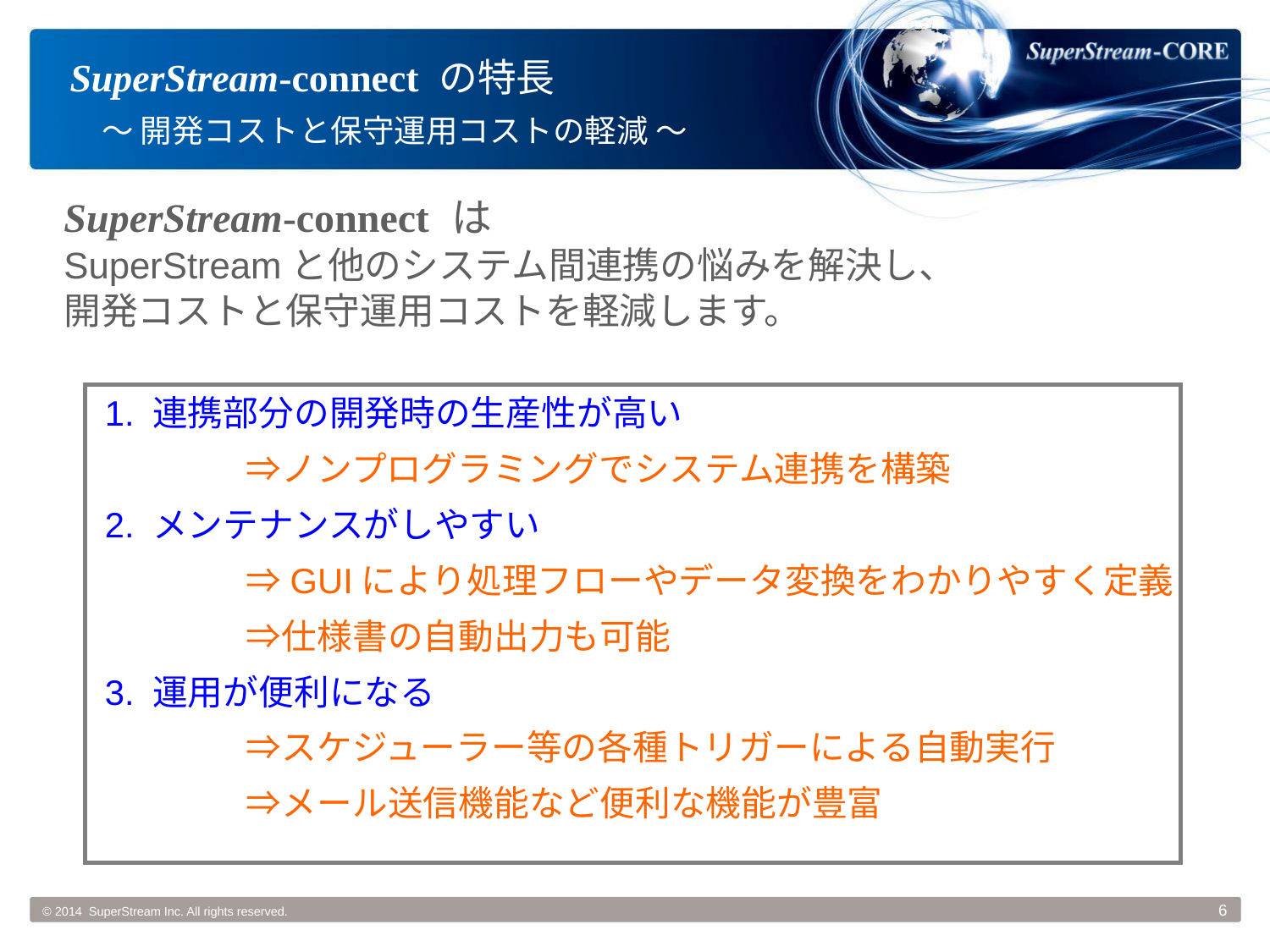

# SuperStream-connect の特長 　～ 開発コストと保守運用コストの軽減 ～
SuperStream-connect は
SuperStreamと他のシステム間連携の悩みを解決し、
開発コストと保守運用コストを軽減します。
1. 連携部分の開発時の生産性が高い
　　　　⇒ノンプログラミングでシステム連携を構築
2. メンテナンスがしやすい
　　　　⇒GUIにより処理フローやデータ変換をわかりやすく定義
　　　　⇒仕様書の自動出力も可能
3. 運用が便利になる
　　　　⇒スケジューラー等の各種トリガーによる自動実行
　　　　⇒メール送信機能など便利な機能が豊富
© 2014  SuperStream Inc. All rights reserved.
6